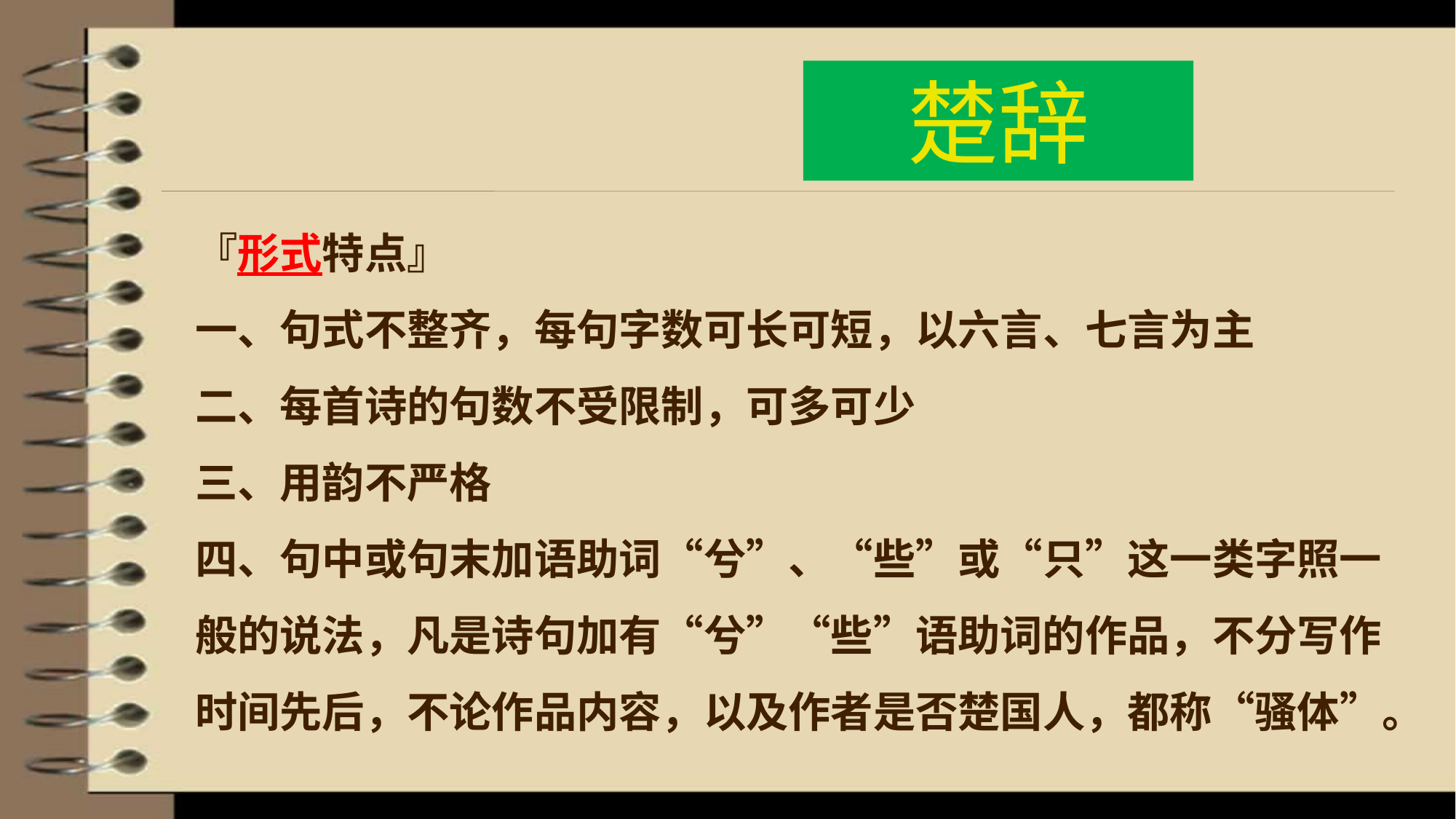

楚辞
『形式特点』
一、句式不整齐，每句字数可长可短，以六言、七言为主
二、每首诗的句数不受限制，可多可少
三、用韵不严格
四、句中或句末加语助词“兮”、“些”或“只”这一类字照一般的说法，凡是诗句加有“兮”“些”语助词的作品，不分写作时间先后，不论作品内容，以及作者是否楚国人，都称“骚体”。